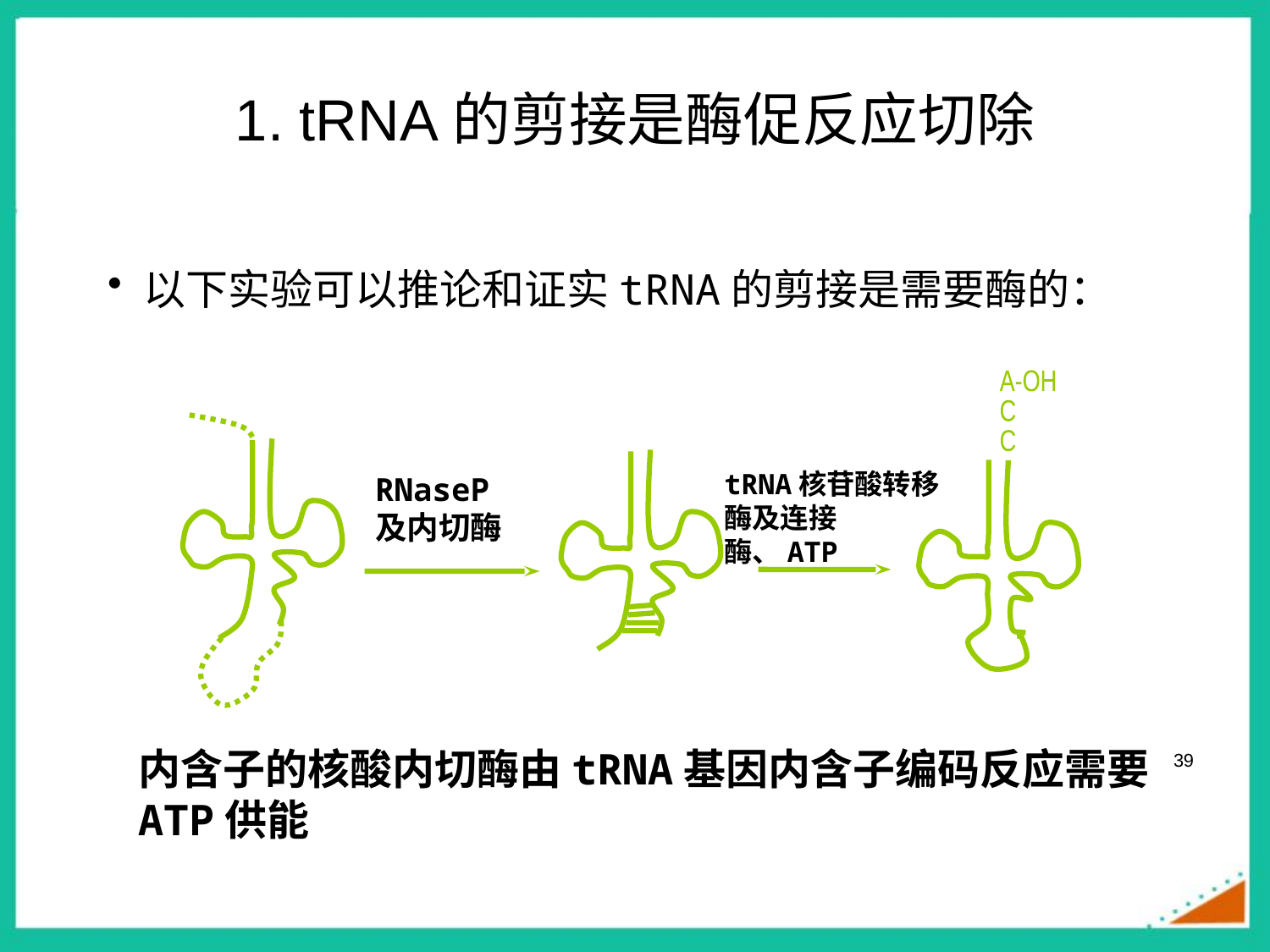

# 1. tRNA的剪接是酶促反应切除
以下实验可以推论和证实tRNA的剪接是需要酶的：
A-OH
C
C

tRNA核苷酸转移酶及连接酶、ATP
RNaseP
及内切酶

内含子的核酸内切酶由tRNA基因内含子编码反应需要ATP供能
39